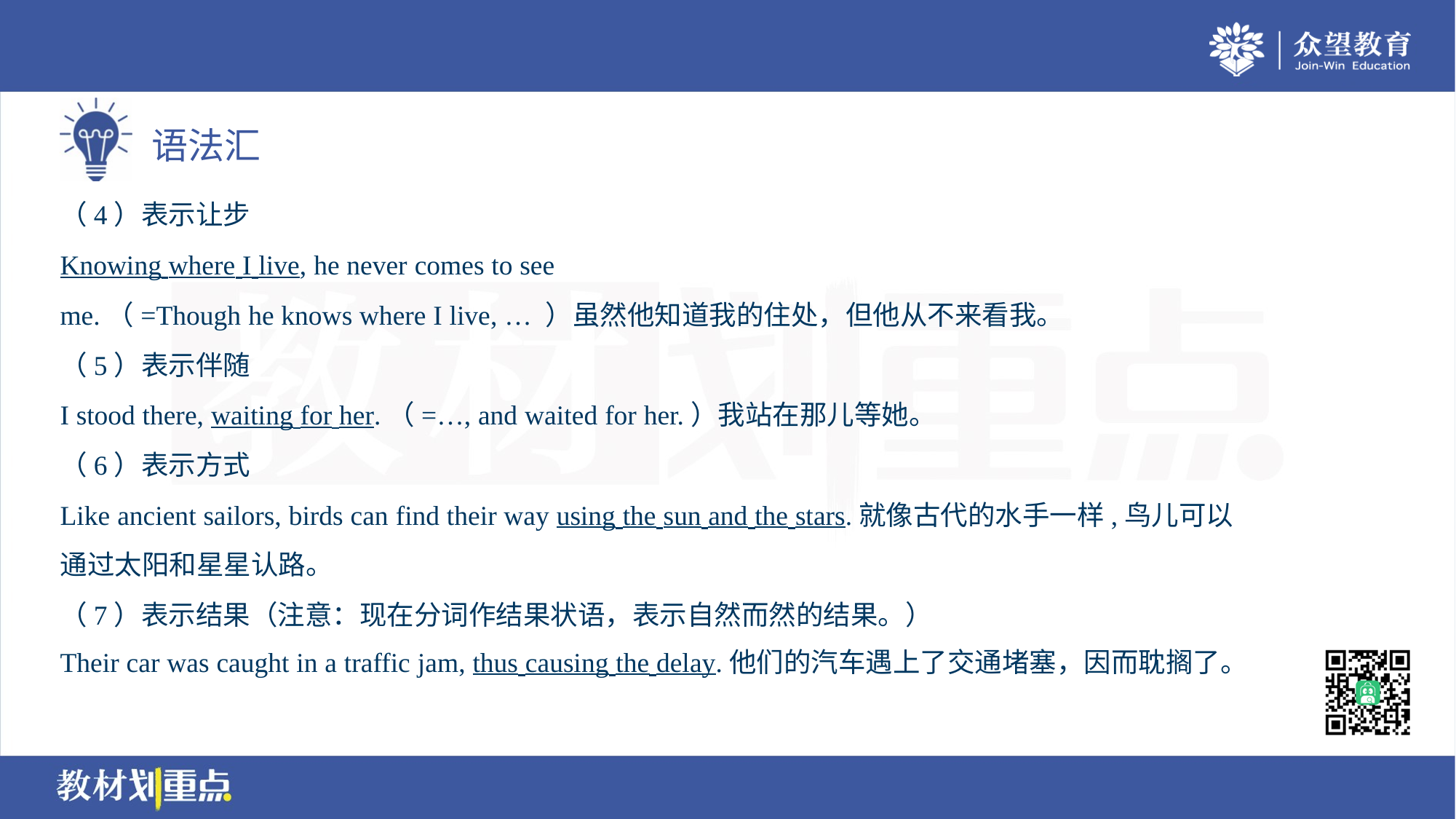

（4）表示让步
Knowing where I live, he never comes to see
me.（=Though he knows where I live, … ）虽然他知道我的住处，但他从不来看我。
（5）表示伴随
I stood there, waiting for her.（=…, and waited for her.）我站在那儿等她。
（6）表示方式
Like ancient sailors, birds can find their way using the sun and the stars.就像古代的水手一样,鸟儿可以
通过太阳和星星认路。
（7）表示结果（注意：现在分词作结果状语，表示自然而然的结果。）
Their car was caught in a traffic jam, thus causing the delay.他们的汽车遇上了交通堵塞，因而耽搁了。